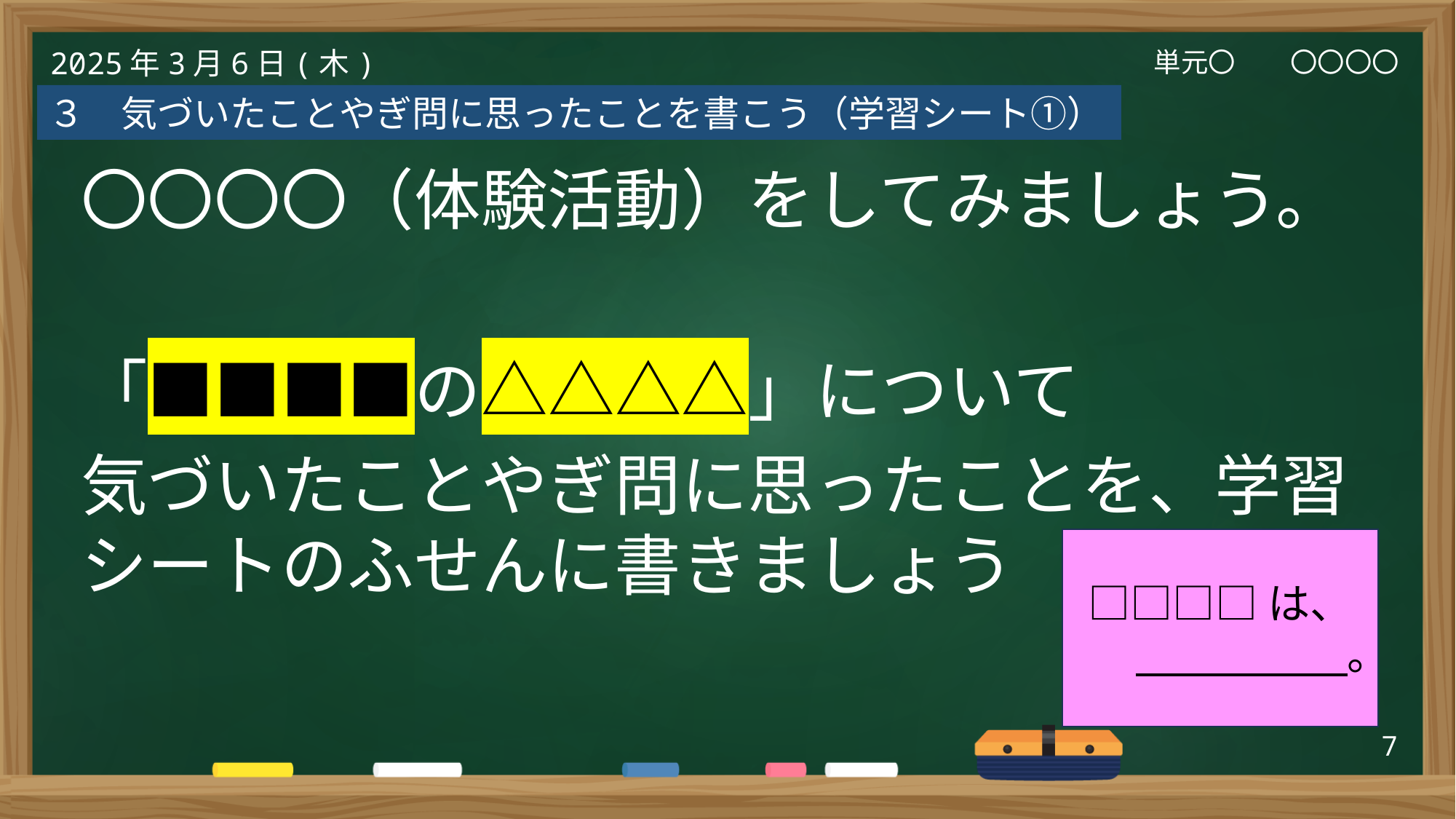

単元〇　　〇〇〇〇
2025年3月6日(木)
３　気づいたことやぎ問に思ったことを書こう（学習シート①）
〇〇〇〇（体験活動）をしてみましょう。

「■■■■の△△△△」について
気づいたことやぎ問に思ったことを、学習シートのふせんに書きましょう
□□□□は、
　　　　　　。
7